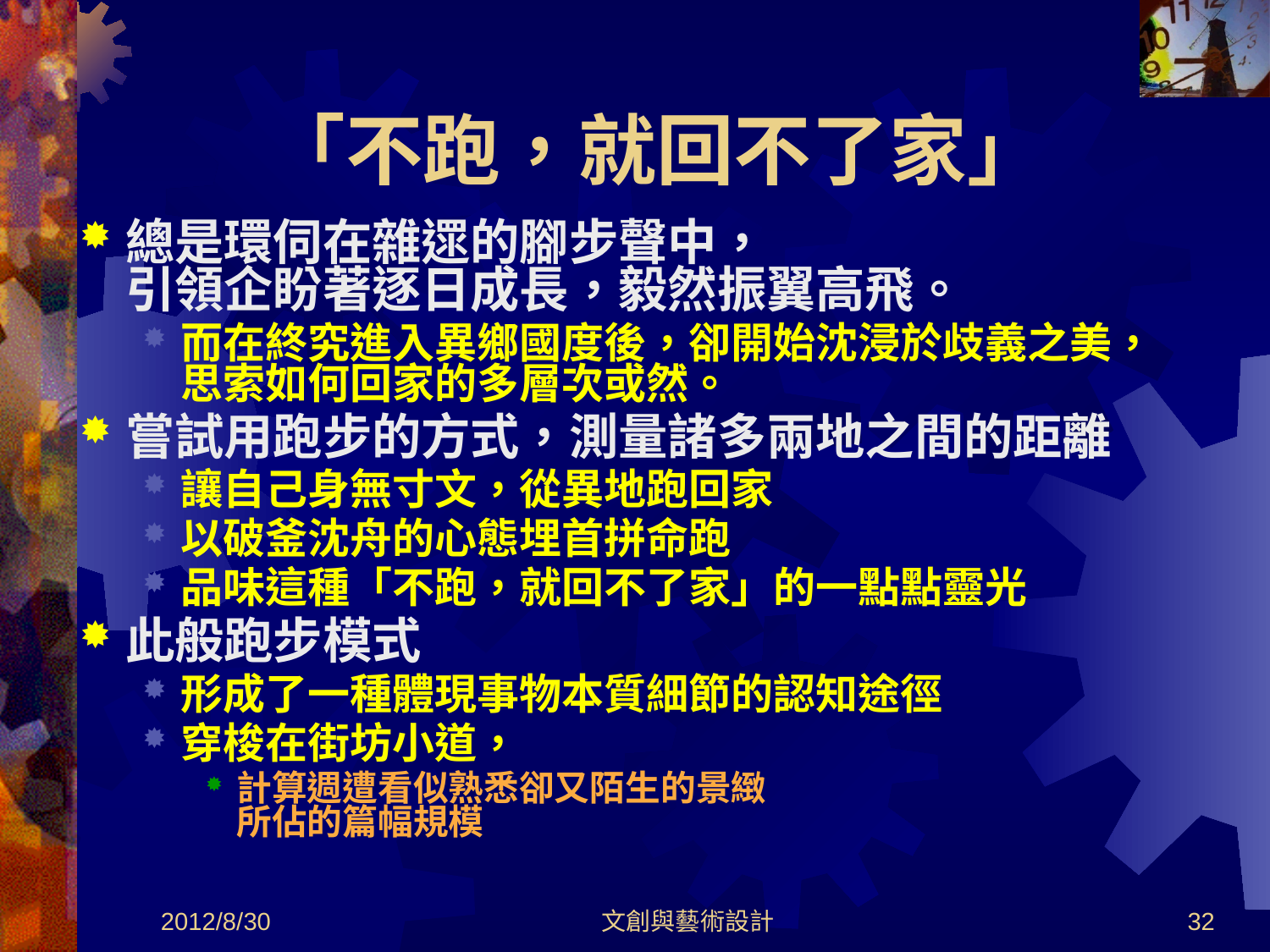

# 「不跑，就回不了家」
總是環伺在雜遝的腳步聲中，
引領企盼著逐日成長，毅然振翼高飛。
而在終究進入異鄉國度後，卻開始沈浸於歧義之美，思索如何回家的多層次或然。
嘗試用跑步的方式，測量諸多兩地之間的距離
讓自己身無寸文，從異地跑回家
以破釜沈舟的心態埋首拼命跑
品味這種「不跑，就回不了家」的一點點靈光
此般跑步模式
形成了一種體現事物本質細節的認知途徑
穿梭在街坊小道，
計算週遭看似熟悉卻又陌生的景緻
所佔的篇幅規模
2012/8/30
文創與藝術設計
32